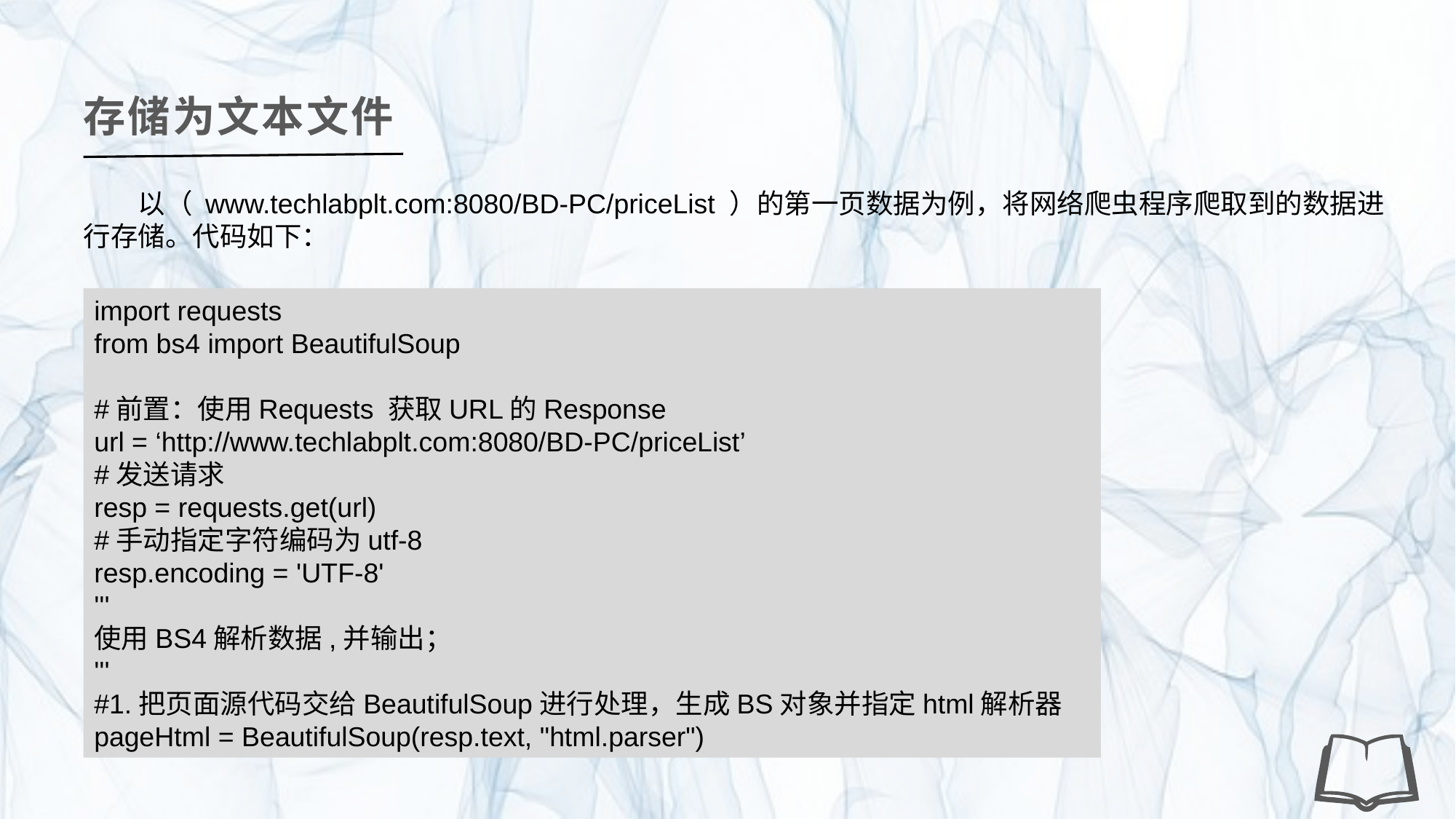

存储为文本文件
以（ www.techlabplt.com:8080/BD-PC/priceList ）的第一页数据为例，将网络爬虫程序爬取到的数据进行存储。代码如下：
import requests
from bs4 import BeautifulSoup

#前置：使用Requests 获取URL的Response
url = ‘http://www.techlabplt.com:8080/BD-PC/priceList’
#发送请求
resp = requests.get(url)
#手动指定字符编码为utf-8
resp.encoding = 'UTF-8'
'''
使用BS4解析数据,并输出；
'''
#1.把页面源代码交给BeautifulSoup进行处理，生成BS对象并指定html解析器
pageHtml = BeautifulSoup(resp.text, "html.parser")

10